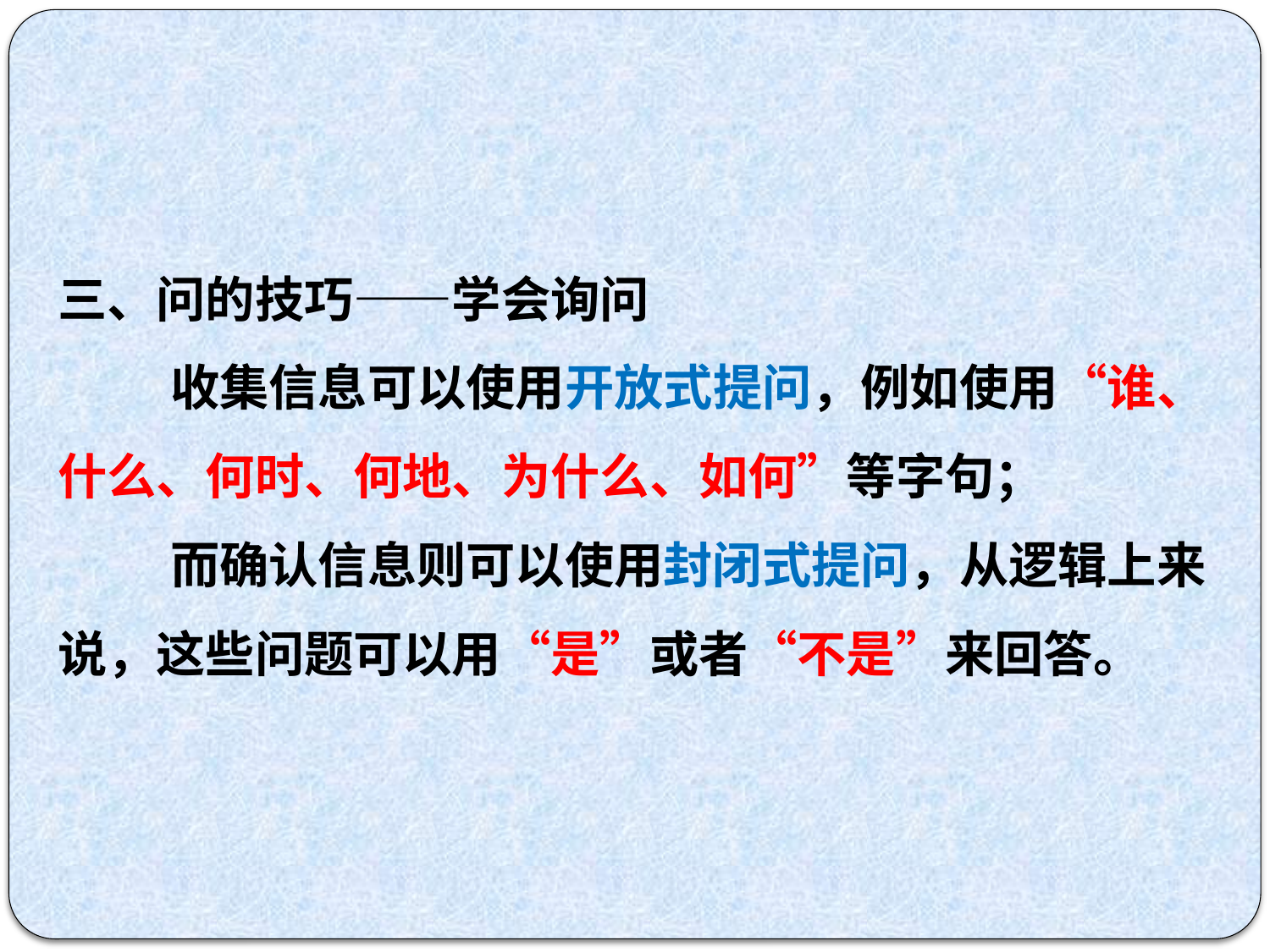

三、问的技巧——学会询问
         收集信息可以使用开放式提问，例如使用“谁、什么、何时、何地、为什么、如何”等字句；
         而确认信息则可以使用封闭式提问，从逻辑上来说，这些问题可以用“是”或者“不是”来回答。